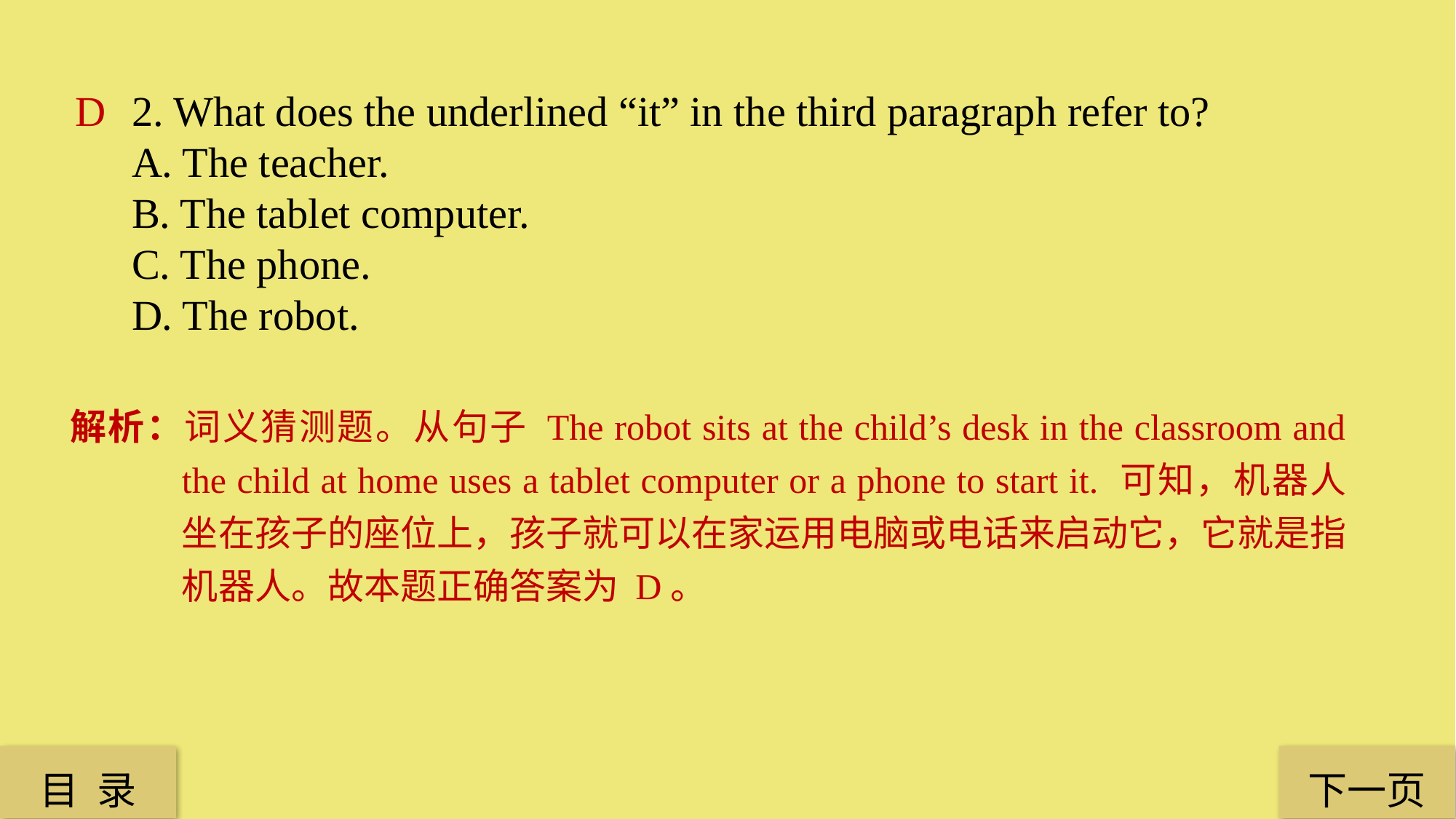

D
2. What does the underlined “it” in the third paragraph refer to?
A. The teacher.
B. The tablet computer.
C. The phone.
D. The robot.
解析：词义猜测题。从句子 The robot sits at the child’s desk in the classroom and the child at home uses a tablet computer or a phone to start it. 可知，机器人坐在孩子的座位上，孩子就可以在家运用电脑或电话来启动它，它就是指机器人。故本题正确答案为 D。